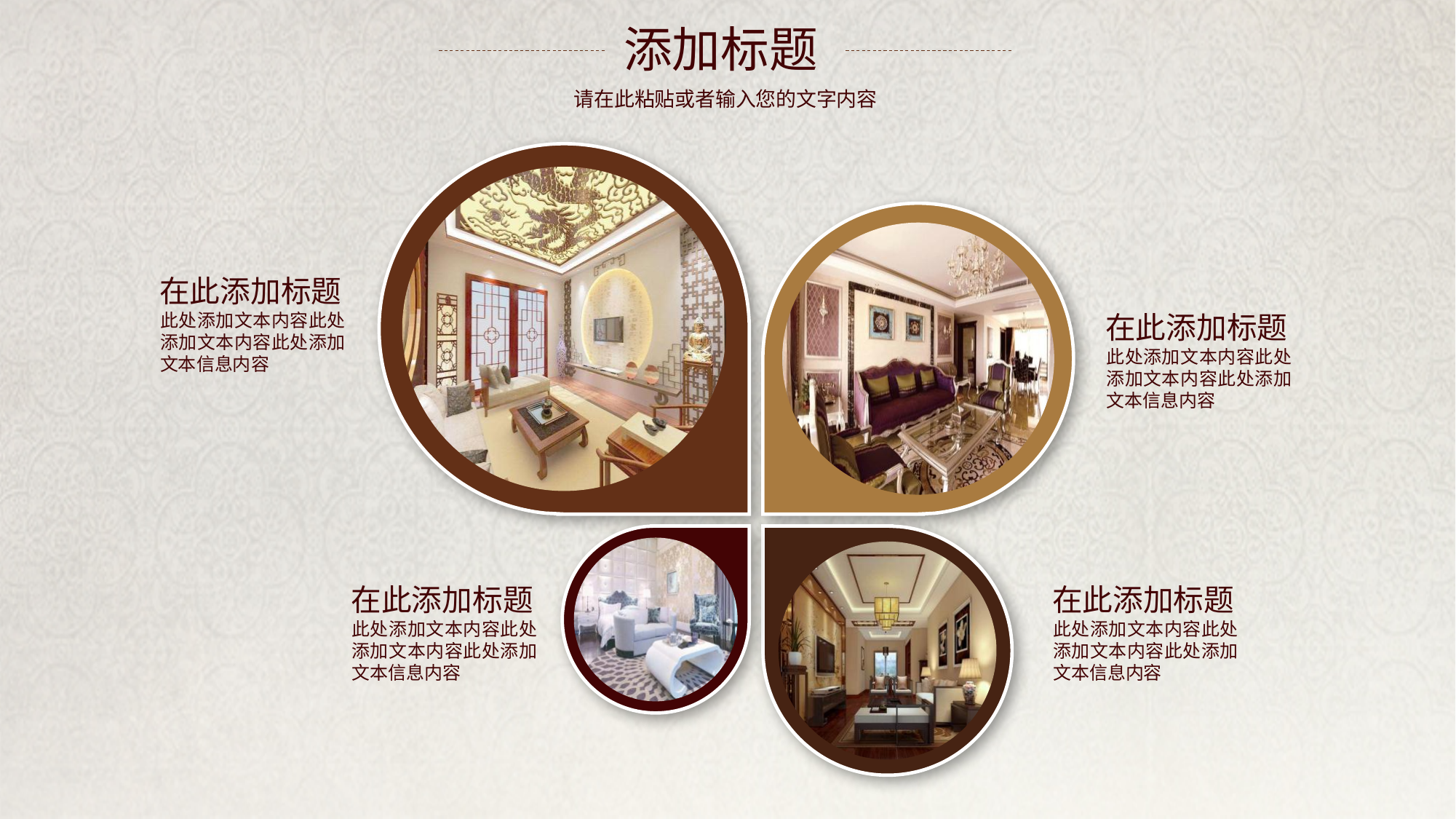

添加标题
请在此粘贴或者输入您的文字内容

在此添加标题
此处添加文本内容此处添加文本内容此处添加文本信息内容
在此添加标题
此处添加文本内容此处添加文本内容此处添加文本信息内容

在此添加标题
此处添加文本内容此处添加文本内容此处添加文本信息内容
在此添加标题
此处添加文本内容此处添加文本内容此处添加文本信息内容